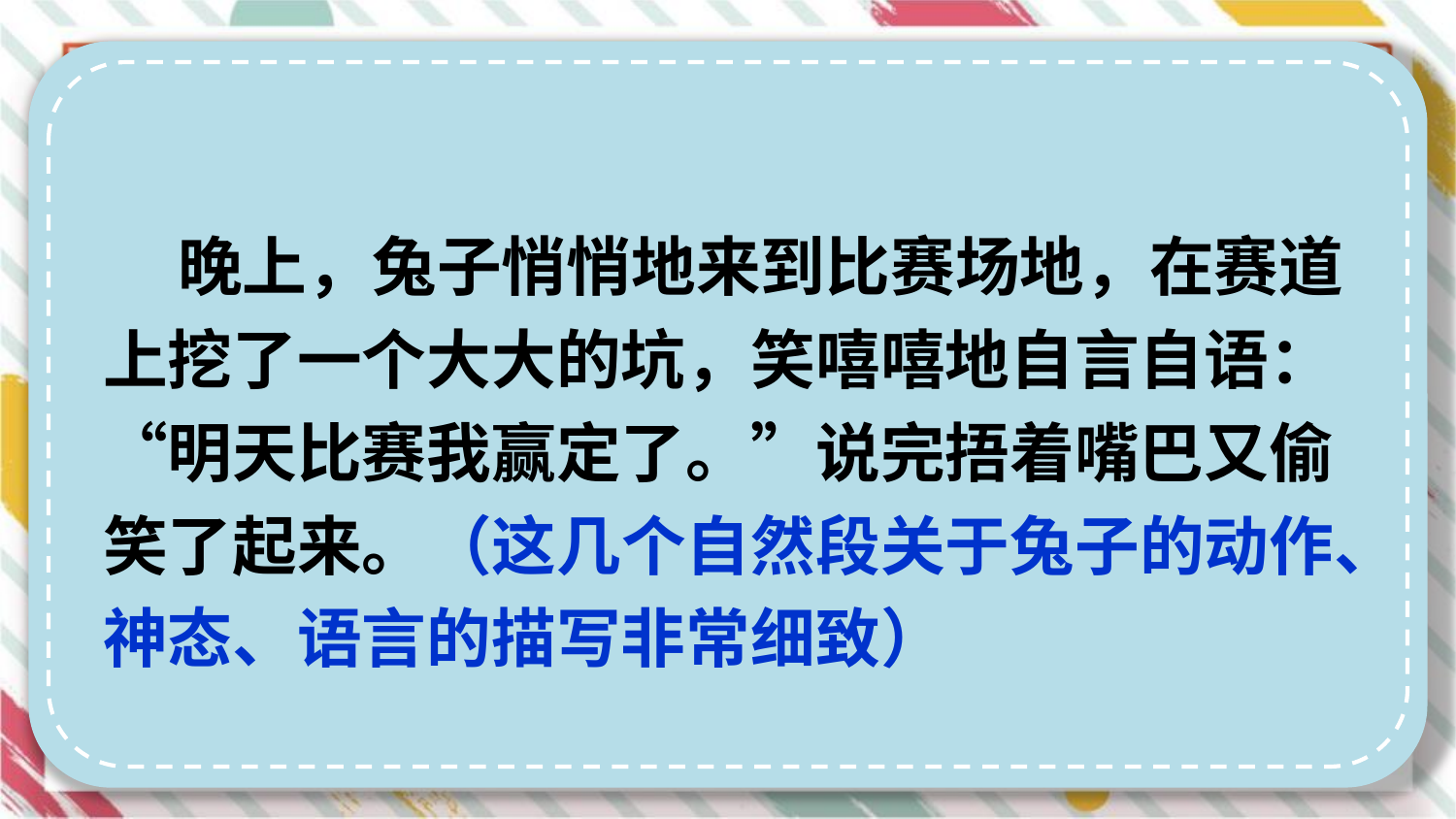

晚上，兔子悄悄地来到比赛场地，在赛道上挖了一个大大的坑，笑嘻嘻地自言自语：“明天比赛我赢定了。”说完捂着嘴巴又偷笑了起来。（这几个自然段关于兔子的动作、神态、语言的描写非常细致）